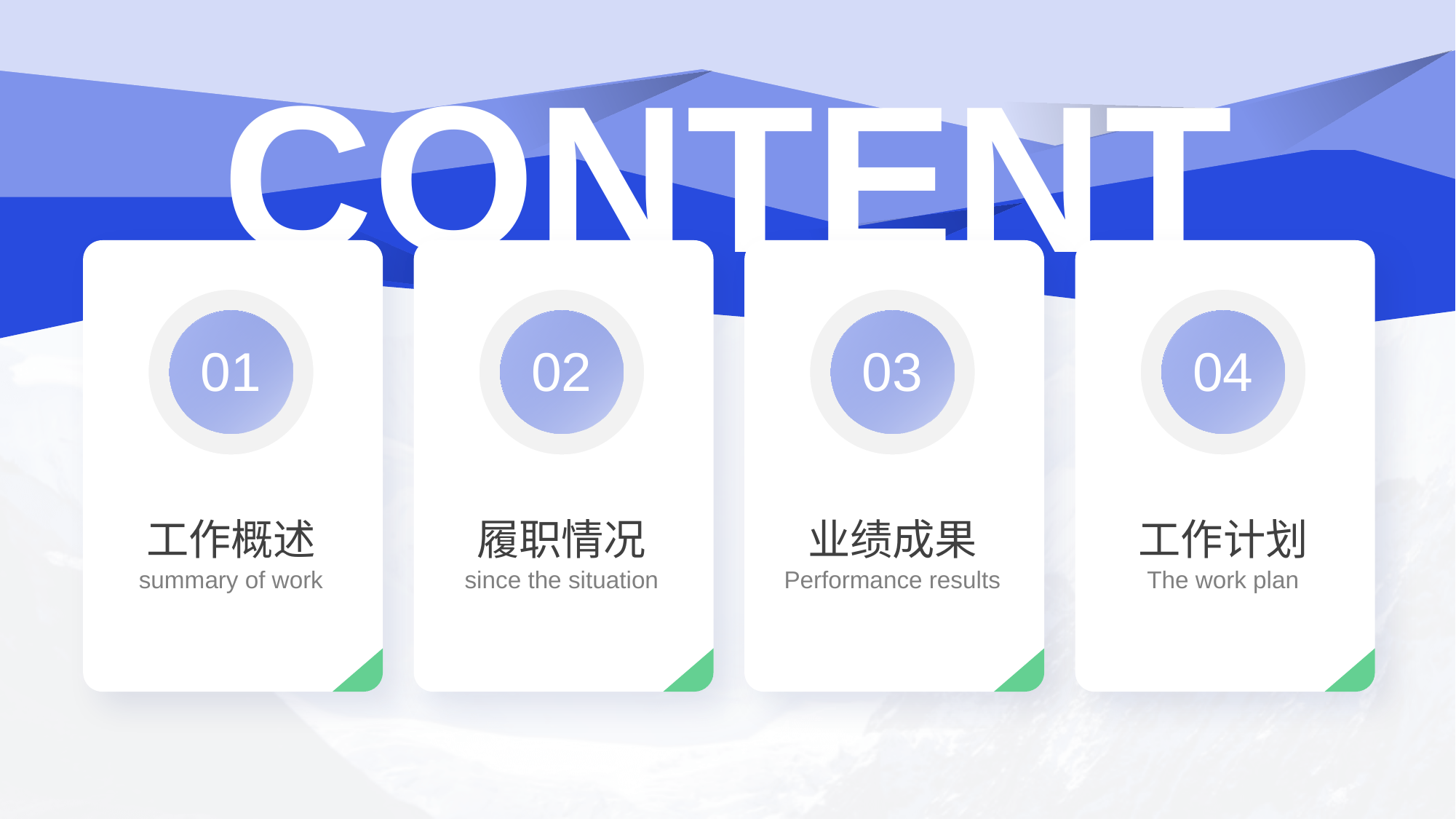

CONTENT

01
工作概述
summary of work

02
履职情况
since the situation

03
业绩成果
Performance results

04
工作计划
The work plan